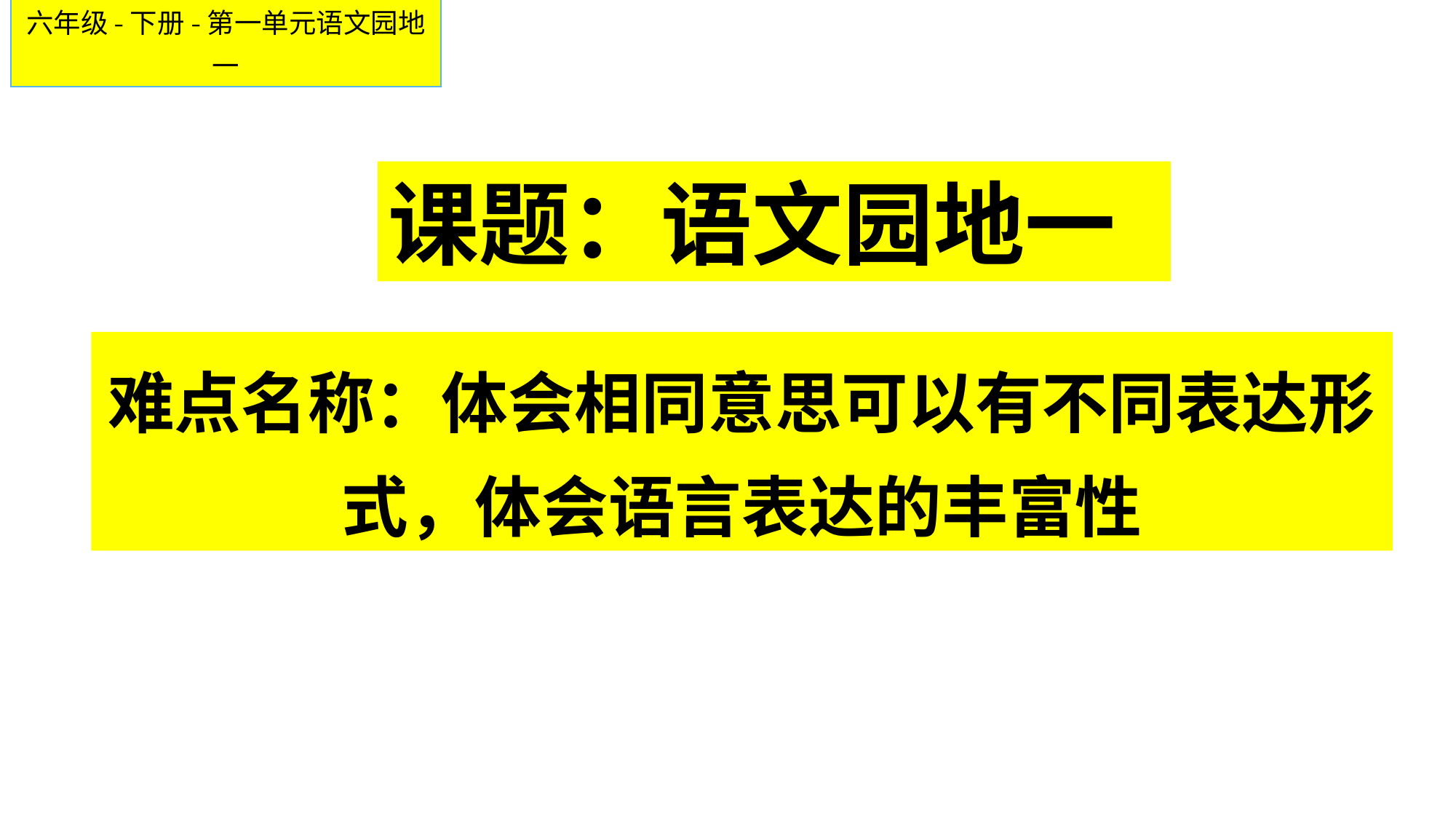

六年级-下册-第一单元语文园地一
课题：语文园地一
难点名称：体会相同意思可以有不同表达形式，体会语言表达的丰富性
1